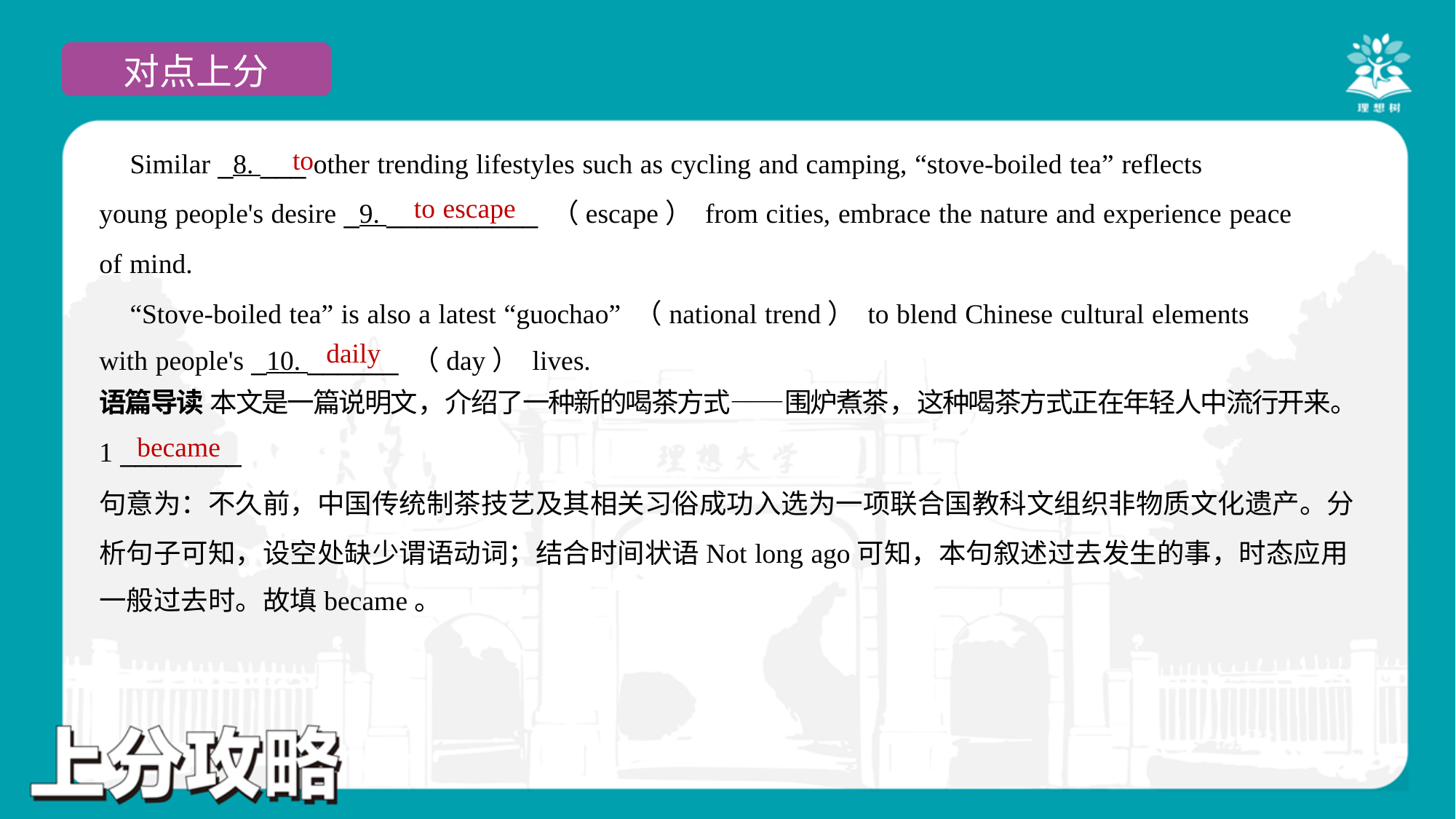

to
    Similar _8. ___ other trending lifestyles such as cycling and camping, “stove-boiled tea” reflects
young people's desire _9. __________ （escape） from cities, embrace the nature and experience peace
of mind.
    “Stove-boiled tea” is also a latest “guochao” （national trend） to blend Chinese cultural elements
with people's _10. ______ （day） lives.#1.1.5
to escape
daily
语篇导读 本文是一篇说明文，介绍了一种新的喝茶方式——围炉煮茶，这种喝茶方式正在年轻人中流行开来。
became
1 ________
句意为：不久前，中国传统制茶技艺及其相关习俗成功入选为一项联合国教科文组织非物质文化遗产。分
析句子可知，设空处缺少谓语动词；结合时间状语Not long ago可知，本句叙述过去发生的事，时态应用
一般过去时。故填became。